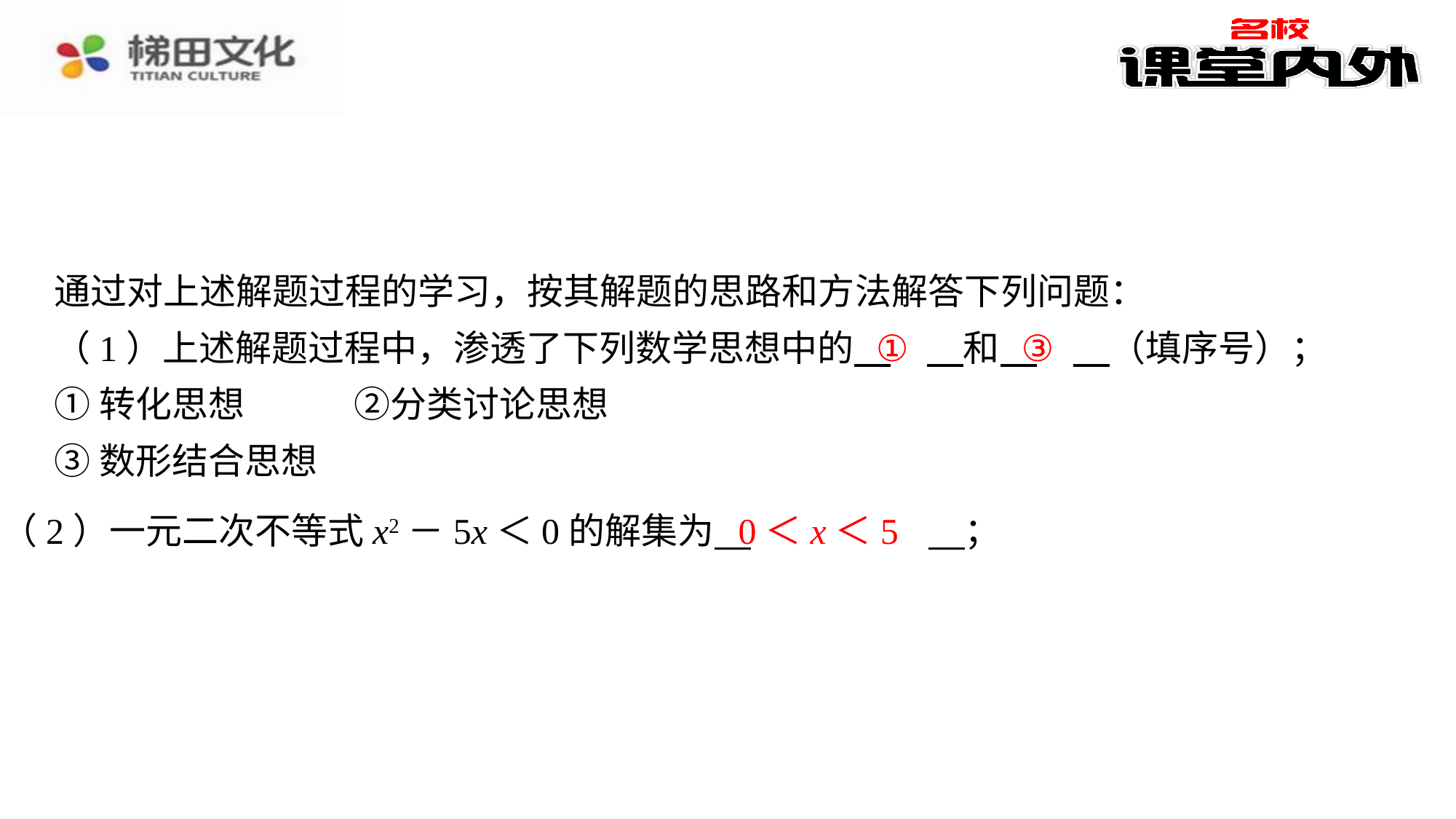

通过对上述解题过程的学习，按其解题的思路和方法解答下列问题：
（1）上述解题过程中，渗透了下列数学思想中的 　①　⁠和 　③　⁠（填序号）；
①转化思想　　　②分类讨论思想
③数形结合思想
①
③
0＜x＜5
（2）一元二次不等式x2－5x＜0的解集为 　0＜x＜5　⁠；